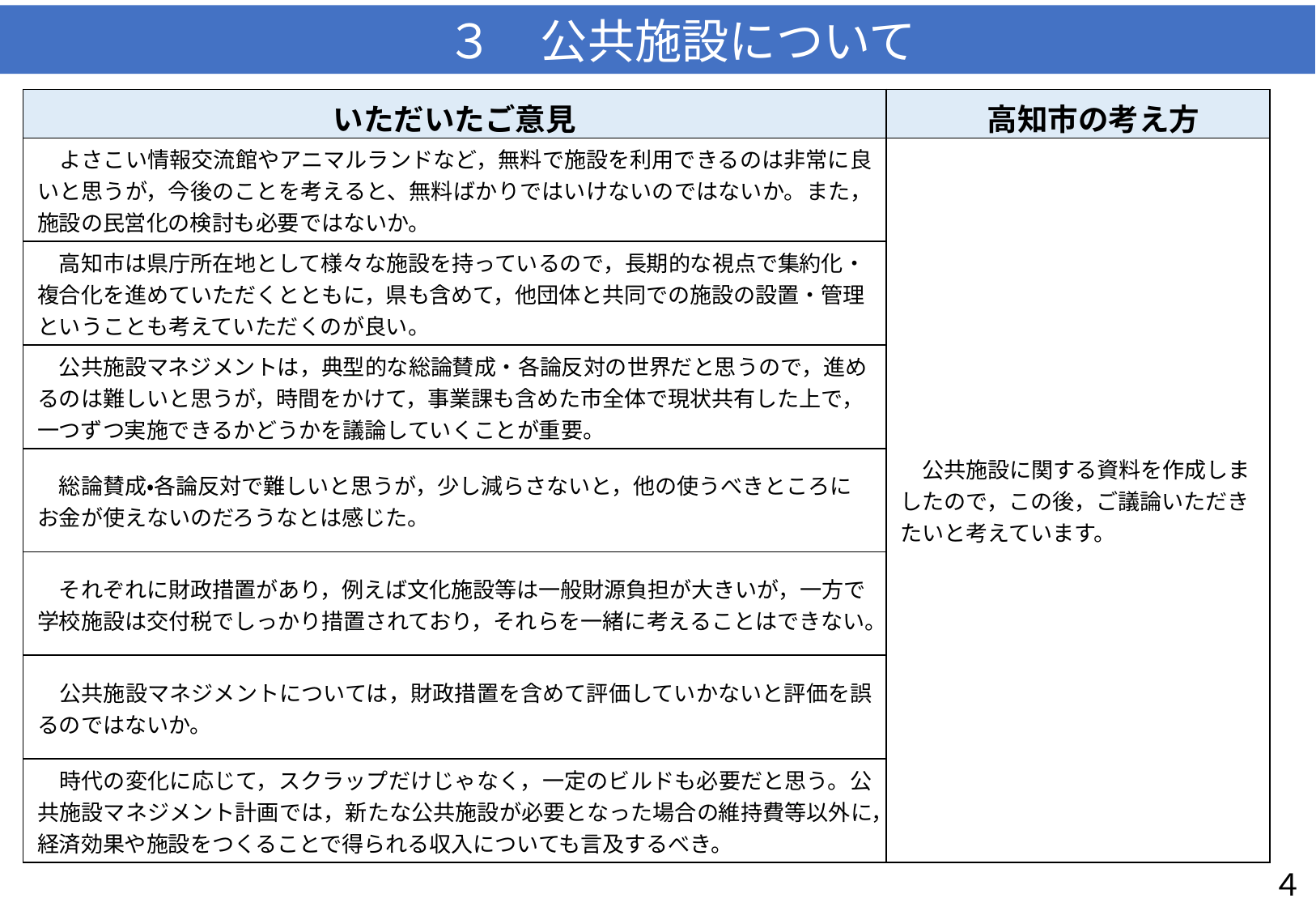

３　公共施設について
| いただいたご意見 | 高知市の考え方 |
| --- | --- |
| よさこい情報交流館やアニマルランドなど，無料で施設を利用できるのは非常に良いと思うが，今後のことを考えると、無料ばかりではいけないのではないか。また，施設の民営化の検討も必要ではないか。 | 公共施設に関する資料を作成しましたので，この後，ご議論いただきたいと考えています。 |
| 高知市は県庁所在地として様々な施設を持っているので，長期的な視点で集約化・複合化を進めていただくとともに，県も含めて，他団体と共同での施設の設置・管理ということも考えていただくのが良い。 |  |
| 公共施設マネジメントは，典型的な総論賛成・各論反対の世界だと思うので，進めるのは難しいと思うが，時間をかけて，事業課も含めた市全体で現状共有した上で，一つずつ実施できるかどうかを議論していくことが重要。 |  |
| 総論賛成・各論反対で難しいと思うが，少し減らさないと，他の使うべきところにお金が使えないのだろうなとは感じた。 |  |
| それぞれに財政措置があり，例えば文化施設等は一般財源負担が大きいが，一方で学校施設は交付税でしっかり措置されており，それらを一緒に考えることはできない。 |  |
| 公共施設マネジメントについては，財政措置を含めて評価していかないと評価を誤るのではないか。 |  |
| 時代の変化に応じて，スクラップだけじゃなく，一定のビルドも必要だと思う。公共施設マネジメント計画では，新たな公共施設が必要となった場合の維持費等以外に，経済効果や施設をつくることで得られる収入についても言及するべき。 |  |
４